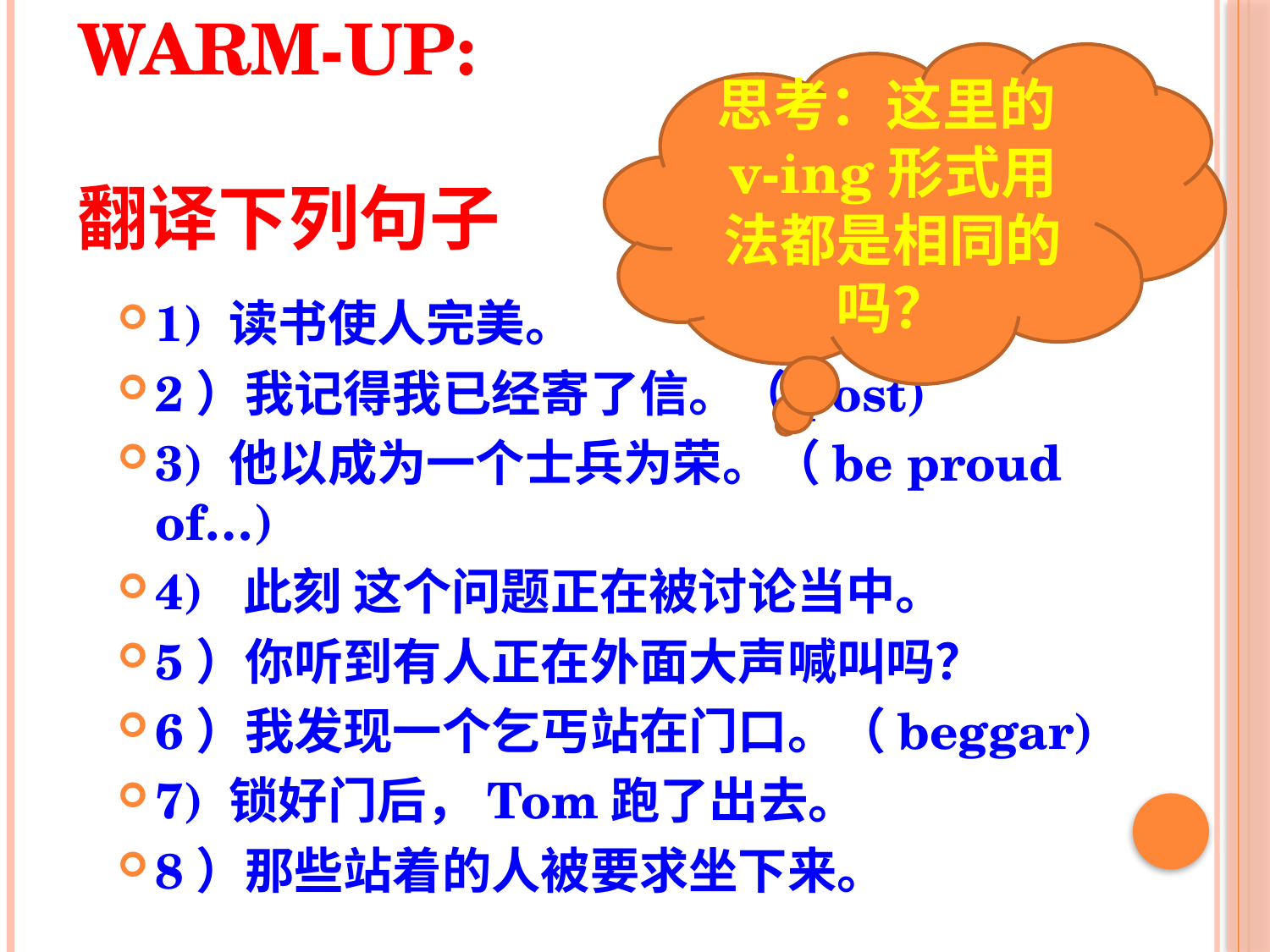

# Warm-up: 翻译下列句子
思考：这里的v-ing形式用法都是相同的吗？
1) 读书使人完美。
2）我记得我已经寄了信。（post)
3) 他以成为一个士兵为荣。（be proud of…)
4)  此刻 这个问题正在被讨论当中。
5）你听到有人正在外面大声喊叫吗？
6）我发现一个乞丐站在门口。（beggar)
7) 锁好门后，Tom跑了出去。
8）那些站着的人被要求坐下来。